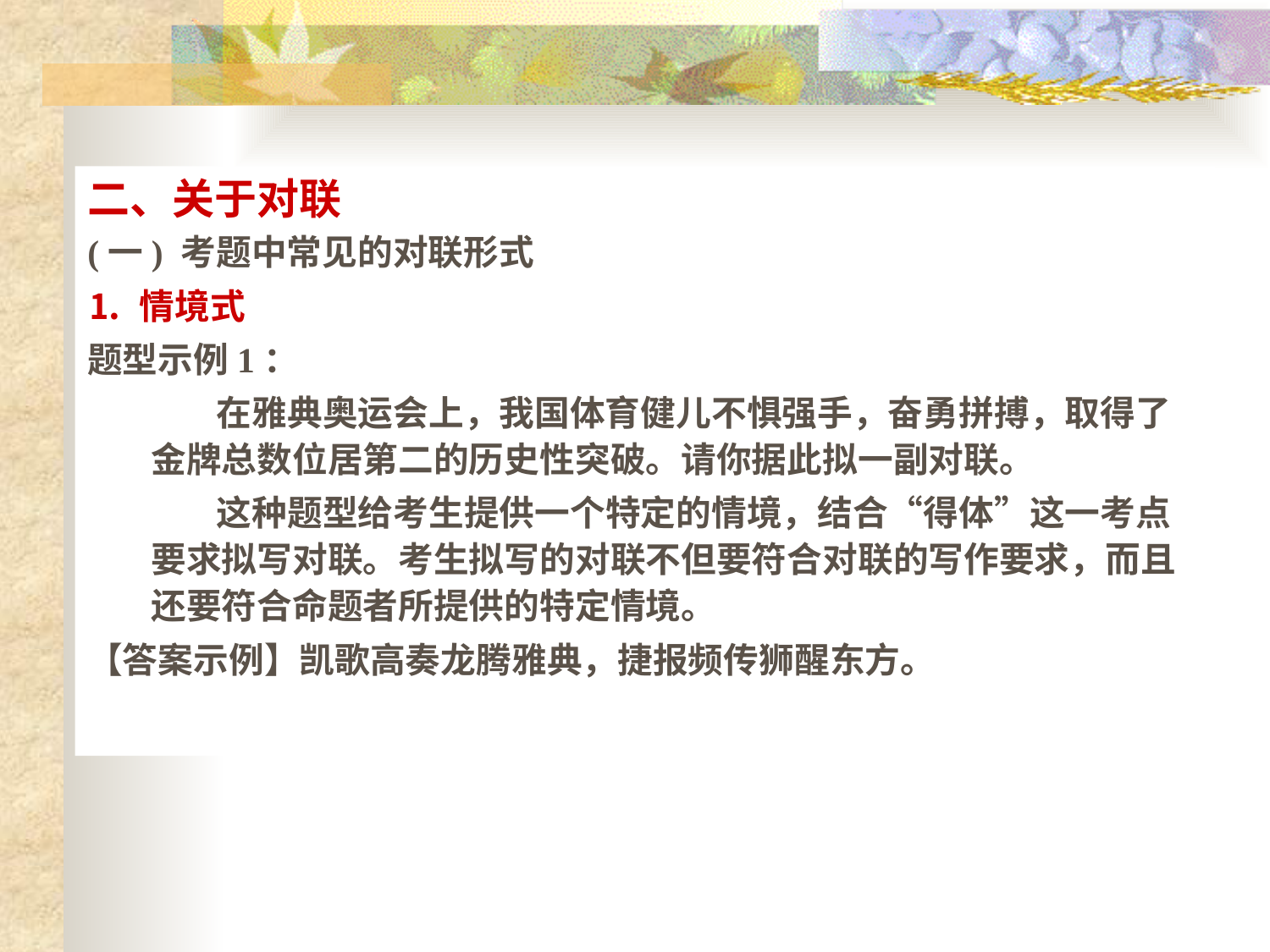

# 二、关于对联
(一) 考题中常见的对联形式
⒈ 情境式
题型示例1：
               在雅典奥运会上，我国体育健儿不惧强手，奋勇拼搏，取得了金牌总数位居第二的历史性突破。请你据此拟一副对联。
               这种题型给考生提供一个特定的情境，结合“得体”这一考点要求拟写对联。考生拟写的对联不但要符合对联的写作要求，而且还要符合命题者所提供的特定情境。
【答案示例】凯歌高奏龙腾雅典，捷报频传狮醒东方。